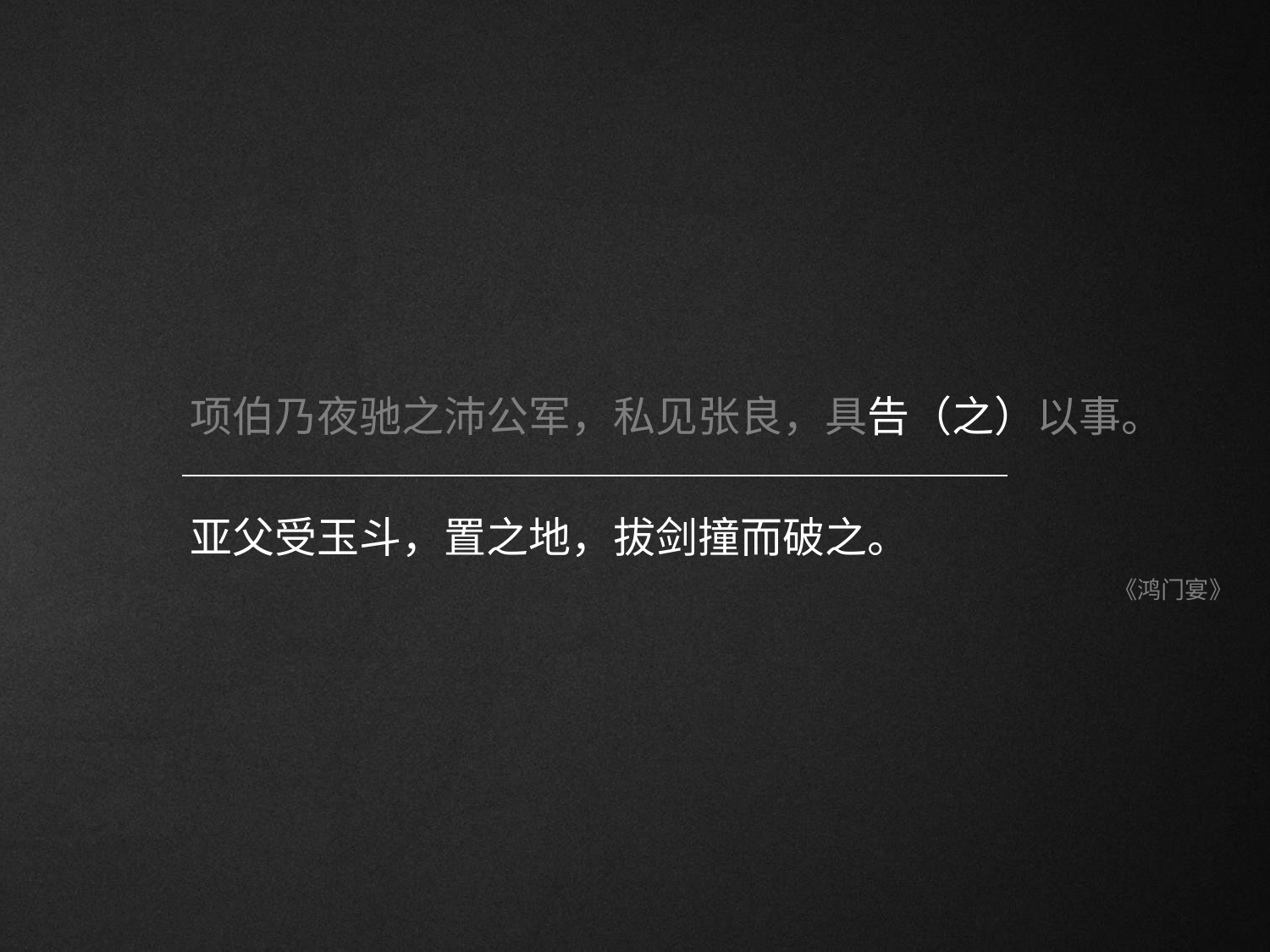

# 项伯乃夜驰之沛公军，私见张良，具告（之）以事。

亚父受玉斗，置之地，拔剑撞而破之。
《鸿门宴》